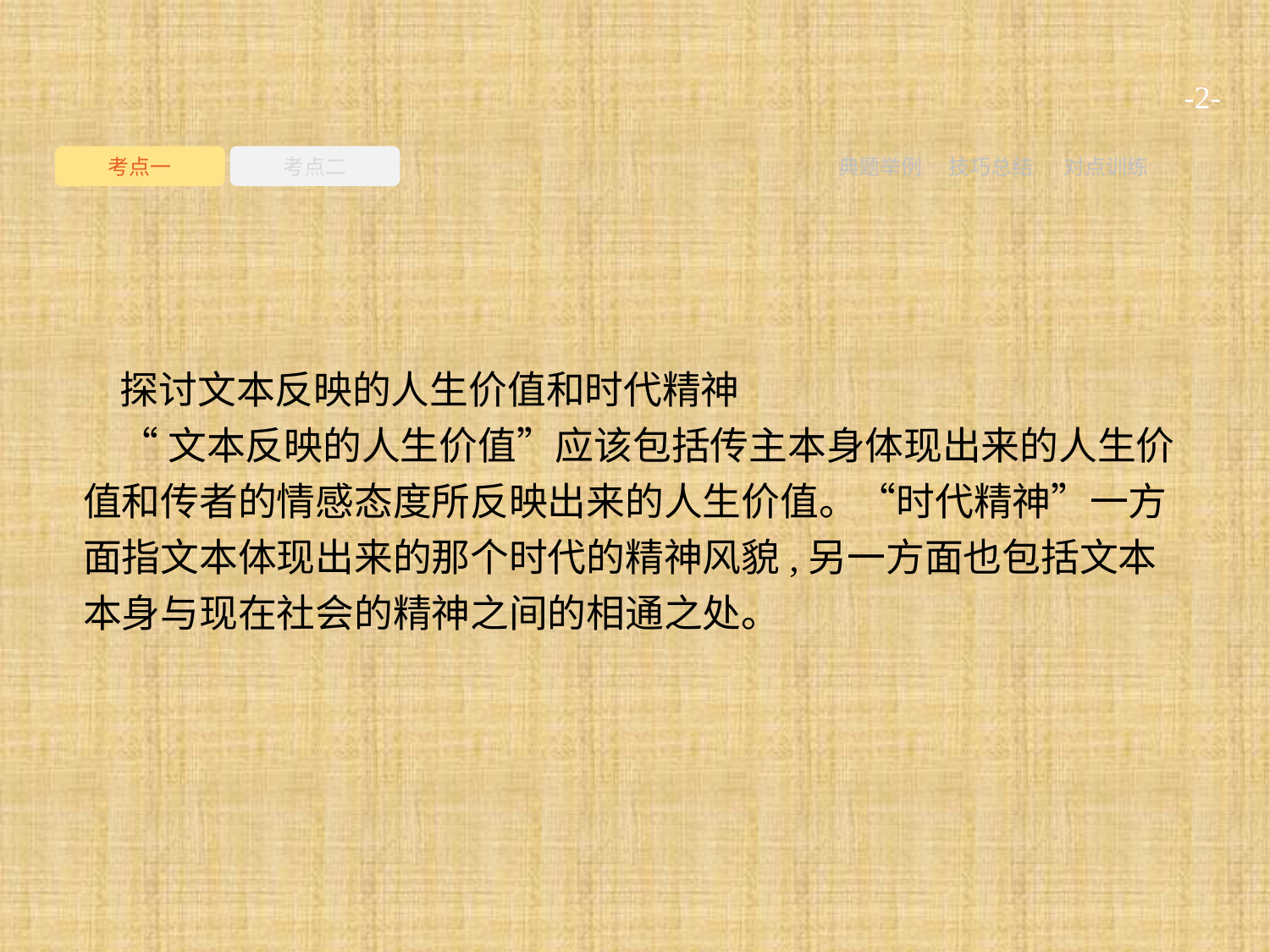

-2-
考点一
考点二
典题举例
技巧总结
对点训练
探讨文本反映的人生价值和时代精神
“文本反映的人生价值”应该包括传主本身体现出来的人生价值和传者的情感态度所反映出来的人生价值。“时代精神”一方面指文本体现出来的那个时代的精神风貌,另一方面也包括文本本身与现在社会的精神之间的相通之处。